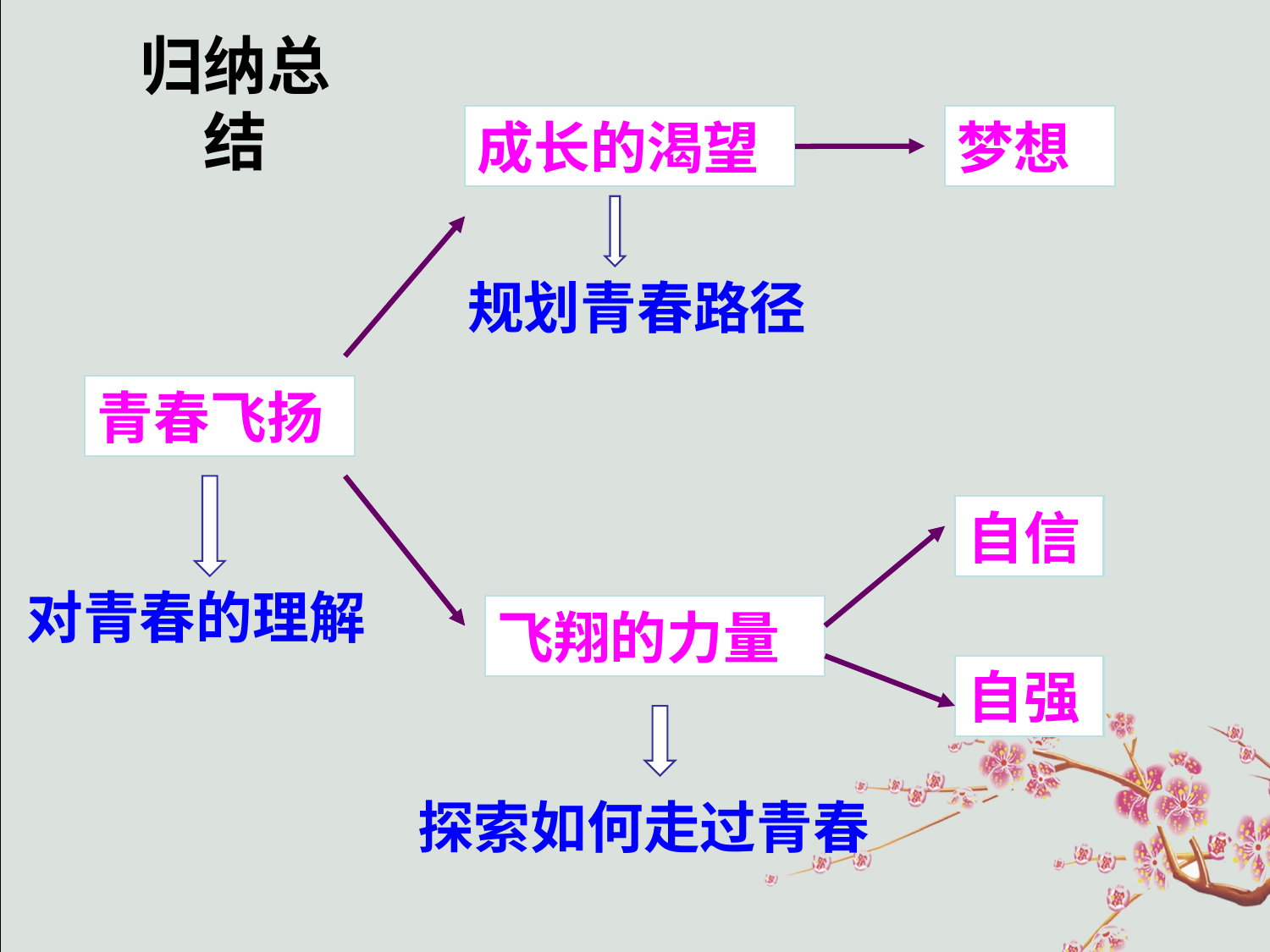

# 归纳总结
成长的渴望
梦想

规划青春路径
青春飞扬

自信

  对青春的理解
飞翔的力量

自强

探索如何走过青春